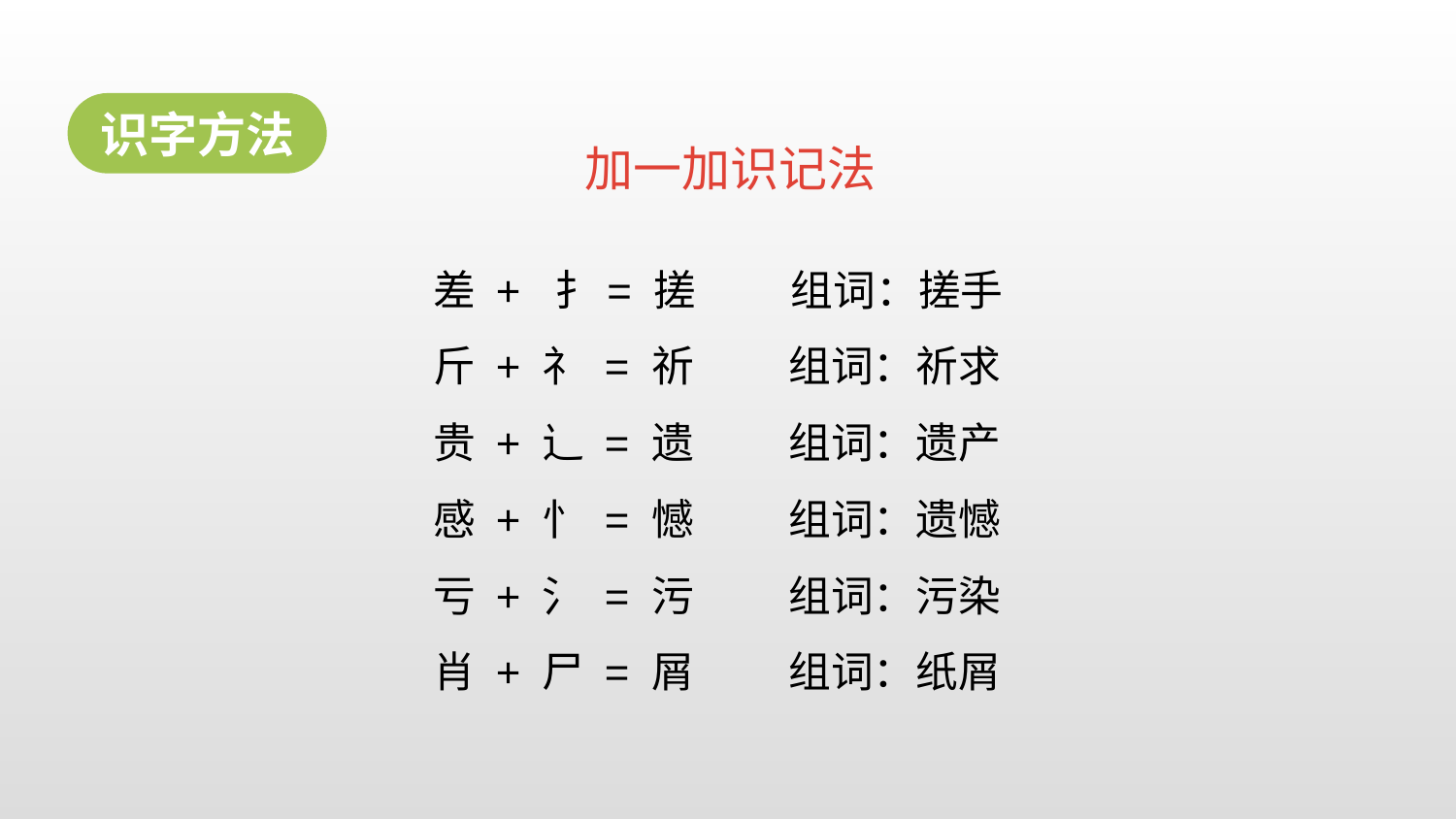

识字方法
加一加识记法
差 +  扌= 搓          组词：搓手
斤 + 礻 = 祈          组词：祈求
贵 + 辶 = 遗          组词：遗产
感 + 忄 = 憾          组词：遗憾
亏 + 氵 = 污          组词：污染
肖 + 尸 = 屑          组词：纸屑